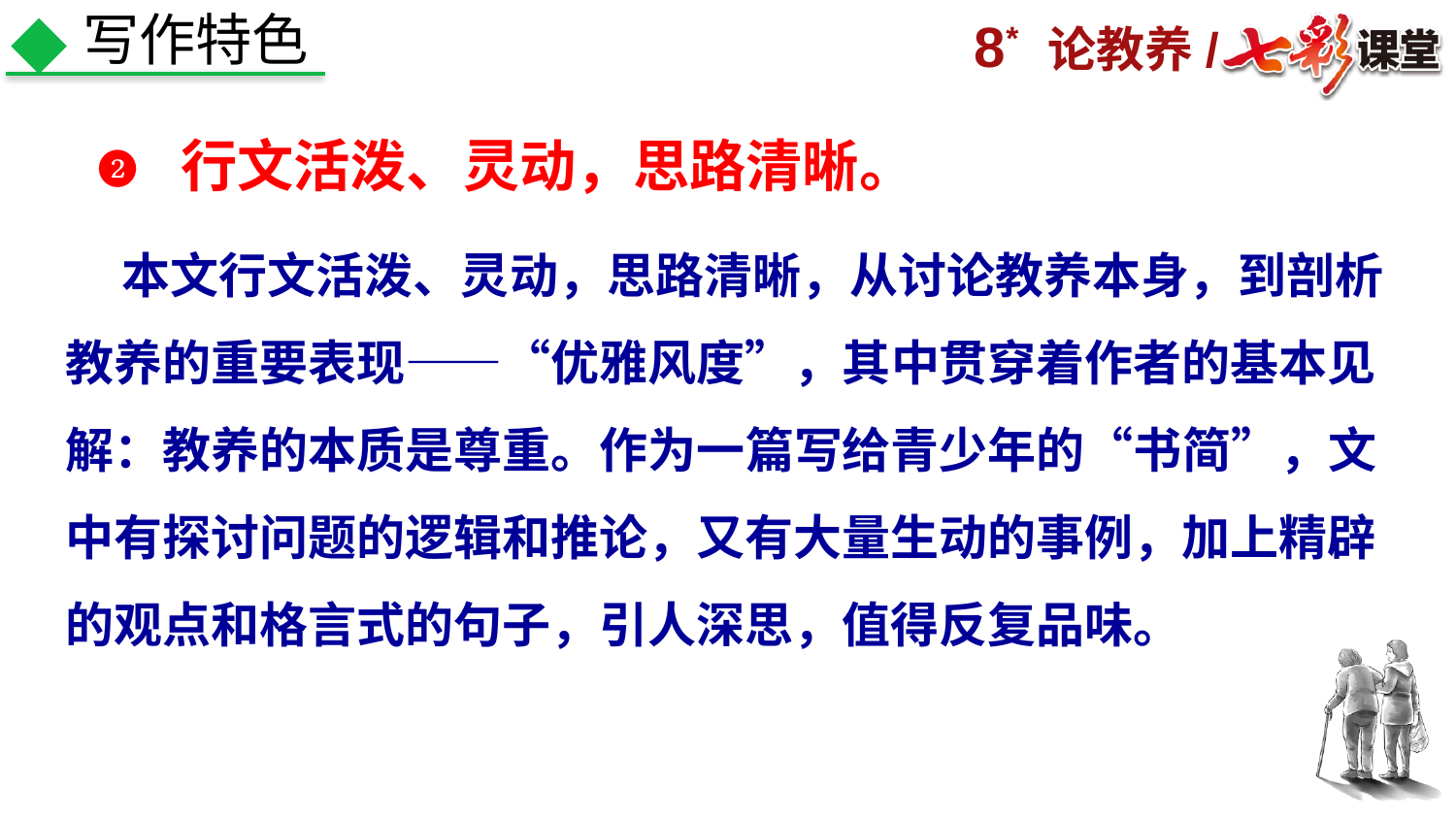

写作特色

❷
行文活泼、灵动，思路清晰。
    本文行文活泼、灵动，思路清晰，从讨论教养本身，到剖析教养的重要表现——“优雅风度”，其中贯穿着作者的基本见解：教养的本质是尊重。作为一篇写给青少年的“书简”，文中有探讨问题的逻辑和推论，又有大量生动的事例，加上精辟的观点和格言式的句子，引人深思，值得反复品味。